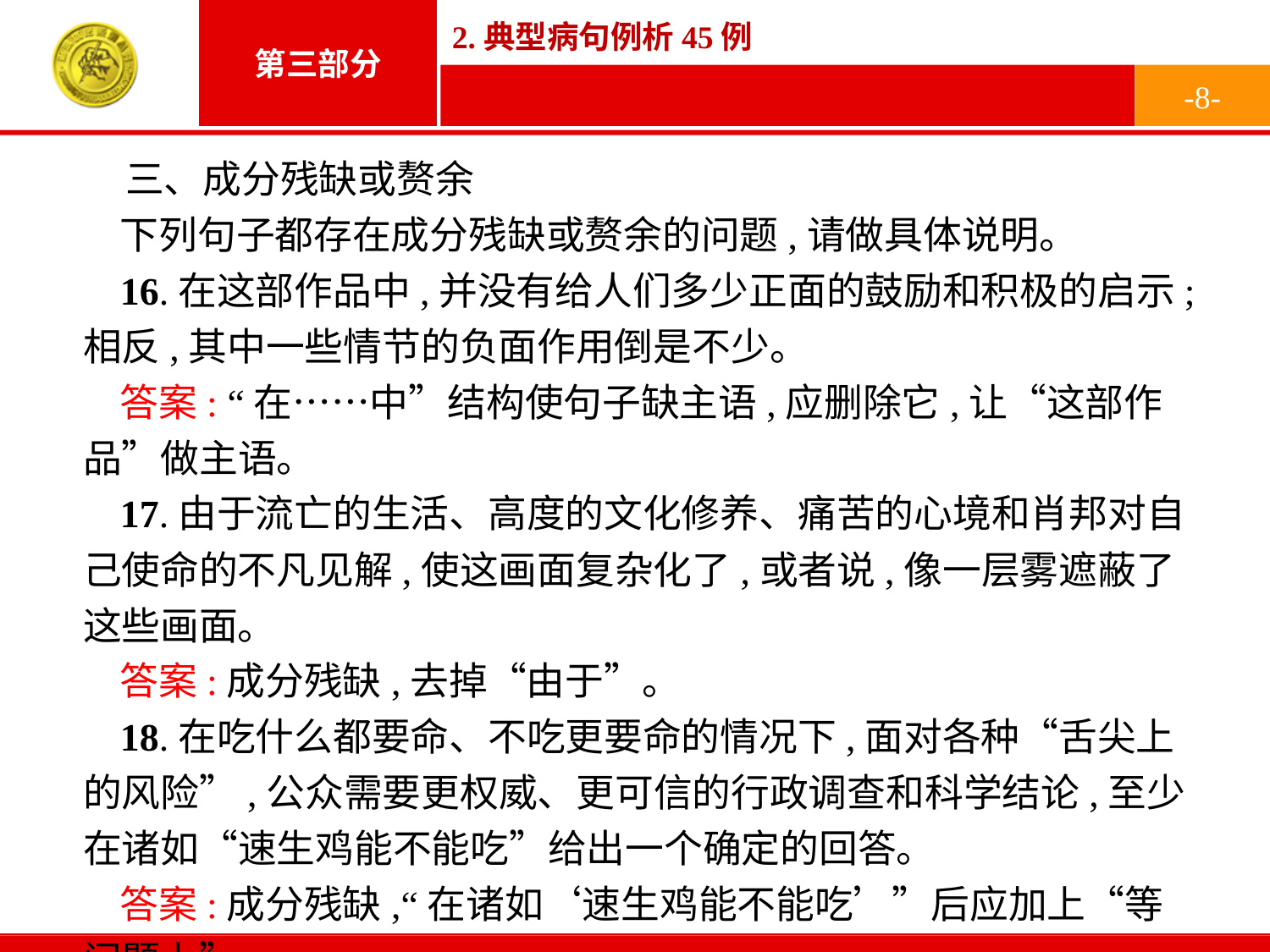

-8-
三、成分残缺或赘余
下列句子都存在成分残缺或赘余的问题,请做具体说明。
16.在这部作品中,并没有给人们多少正面的鼓励和积极的启示;相反,其中一些情节的负面作用倒是不少。
答案: “在……中”结构使句子缺主语,应删除它,让“这部作品”做主语。
17.由于流亡的生活、高度的文化修养、痛苦的心境和肖邦对自己使命的不凡见解,使这画面复杂化了,或者说,像一层雾遮蔽了这些画面。
答案:成分残缺,去掉“由于”。
18.在吃什么都要命、不吃更要命的情况下,面对各种“舌尖上的风险”,公众需要更权威、更可信的行政调查和科学结论,至少在诸如“速生鸡能不能吃”给出一个确定的回答。
答案:成分残缺,“在诸如‘速生鸡能不能吃’”后应加上“等问题上”。